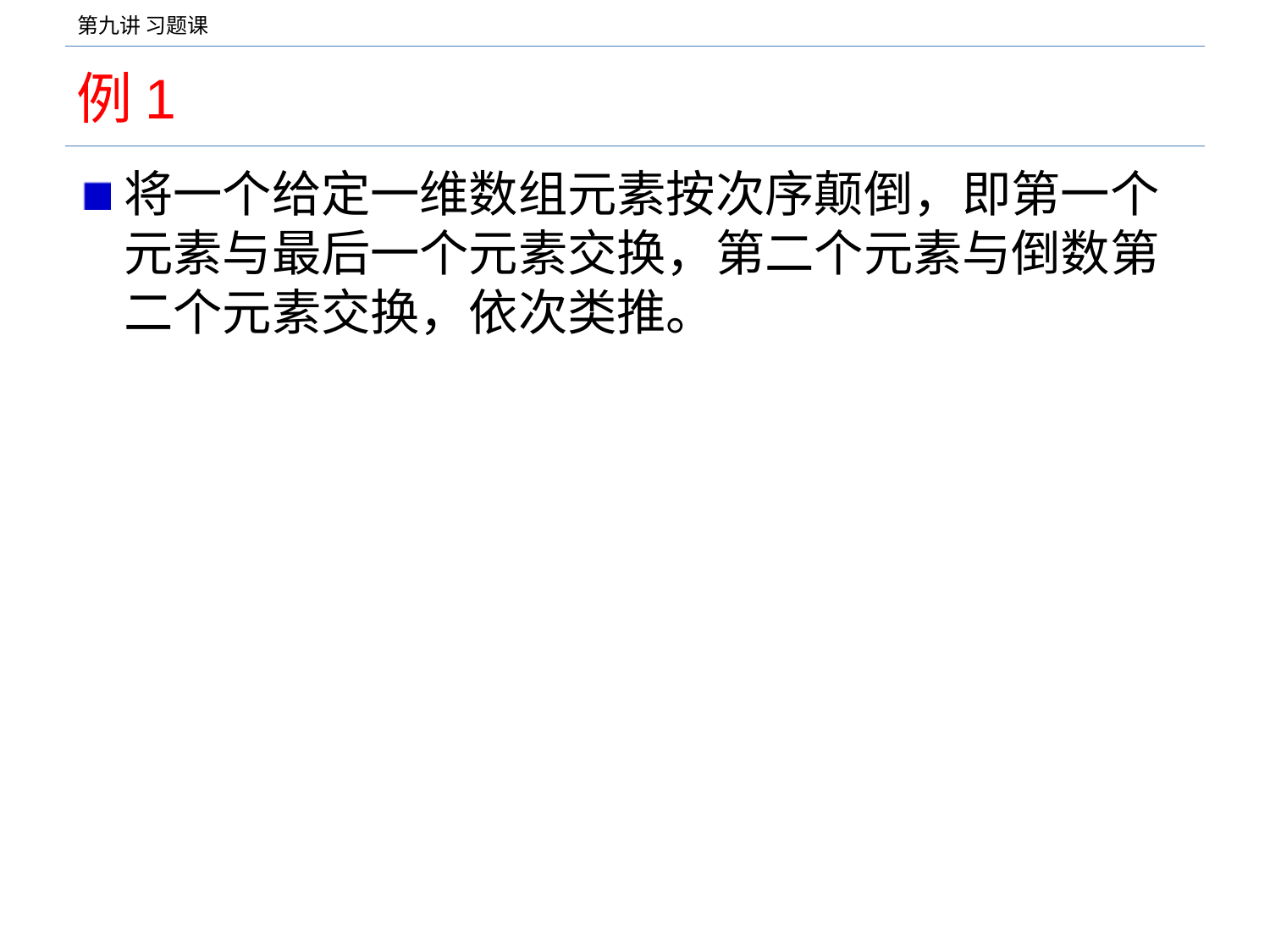

# 例1
将一个给定一维数组元素按次序颠倒，即第一个元素与最后一个元素交换，第二个元素与倒数第二个元素交换，依次类推。